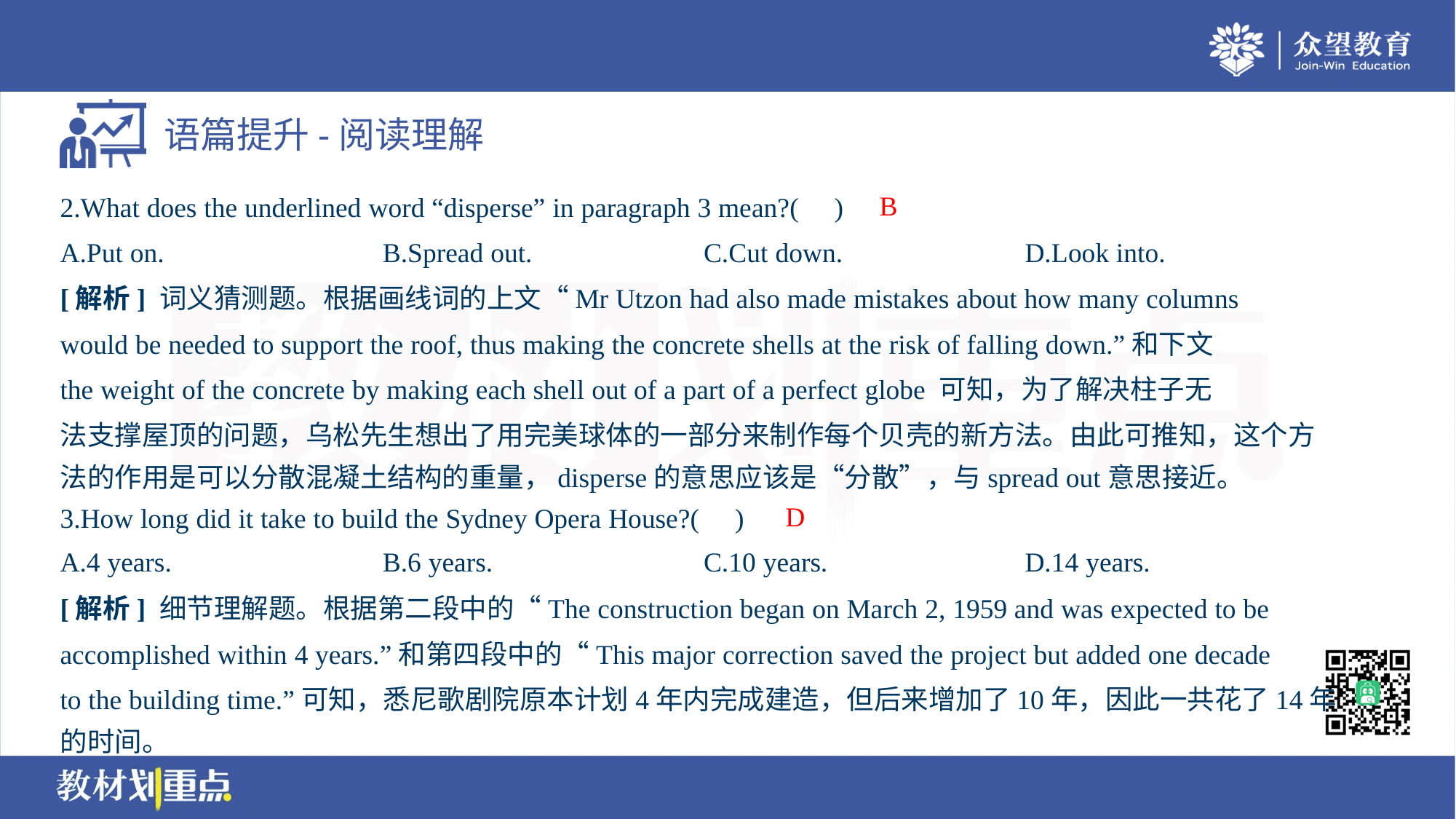

B
2.What does the underlined word “disperse” in paragraph 3 mean?(     )
A.Put on.	B.Spread out.	C.Cut down.	D.Look into.
[解析] 词义猜测题。根据画线词的上文“Mr Utzon had also made mistakes about how many columns
would be needed to support the roof, thus making the concrete shells at the risk of falling down.”和下文
the weight of the concrete by making each shell out of a part of a perfect globe 可知，为了解决柱子无
法支撑屋顶的问题，乌松先生想出了用完美球体的一部分来制作每个贝壳的新方法。由此可推知，这个方
法的作用是可以分散混凝土结构的重量，disperse的意思应该是“分散”，与spread out意思接近。
D
3.How long did it take to build the Sydney Opera House?(     )
A.4 years.	B.6 years.	C.10 years.	D.14 years.
[解析] 细节理解题。根据第二段中的“The construction began on March 2, 1959 and was expected to be
accomplished within 4 years.”和第四段中的“This major correction saved the project but added one decade
to the building time.”可知，悉尼歌剧院原本计划4年内完成建造，但后来增加了10年，因此一共花了14年
的时间。